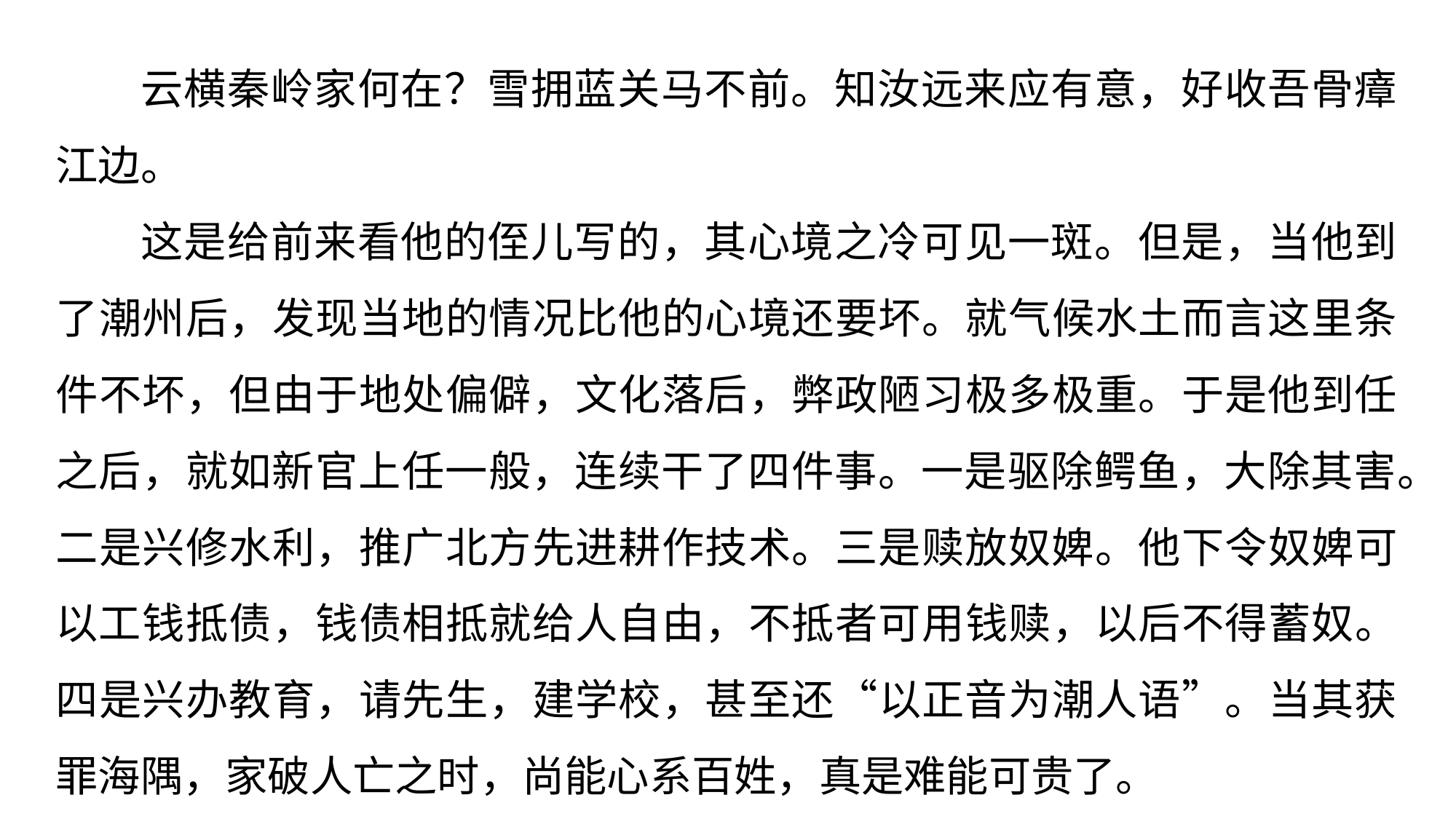

云横秦岭家何在？雪拥蓝关马不前。知汝远来应有意，好收吾骨瘴江边。
这是给前来看他的侄儿写的，其心境之冷可见一斑。但是，当他到了潮州后，发现当地的情况比他的心境还要坏。就气候水土而言这里条件不坏，但由于地处偏僻，文化落后，弊政陋习极多极重。于是他到任之后，就如新官上任一般，连续干了四件事。一是驱除鳄鱼，大除其害。二是兴修水利，推广北方先进耕作技术。三是赎放奴婢。他下令奴婢可以工钱抵债，钱债相抵就给人自由，不抵者可用钱赎，以后不得蓄奴。四是兴办教育，请先生，建学校，甚至还“以正音为潮人语”。当其获罪海隅，家破人亡之时，尚能心系百姓，真是难能可贵了。